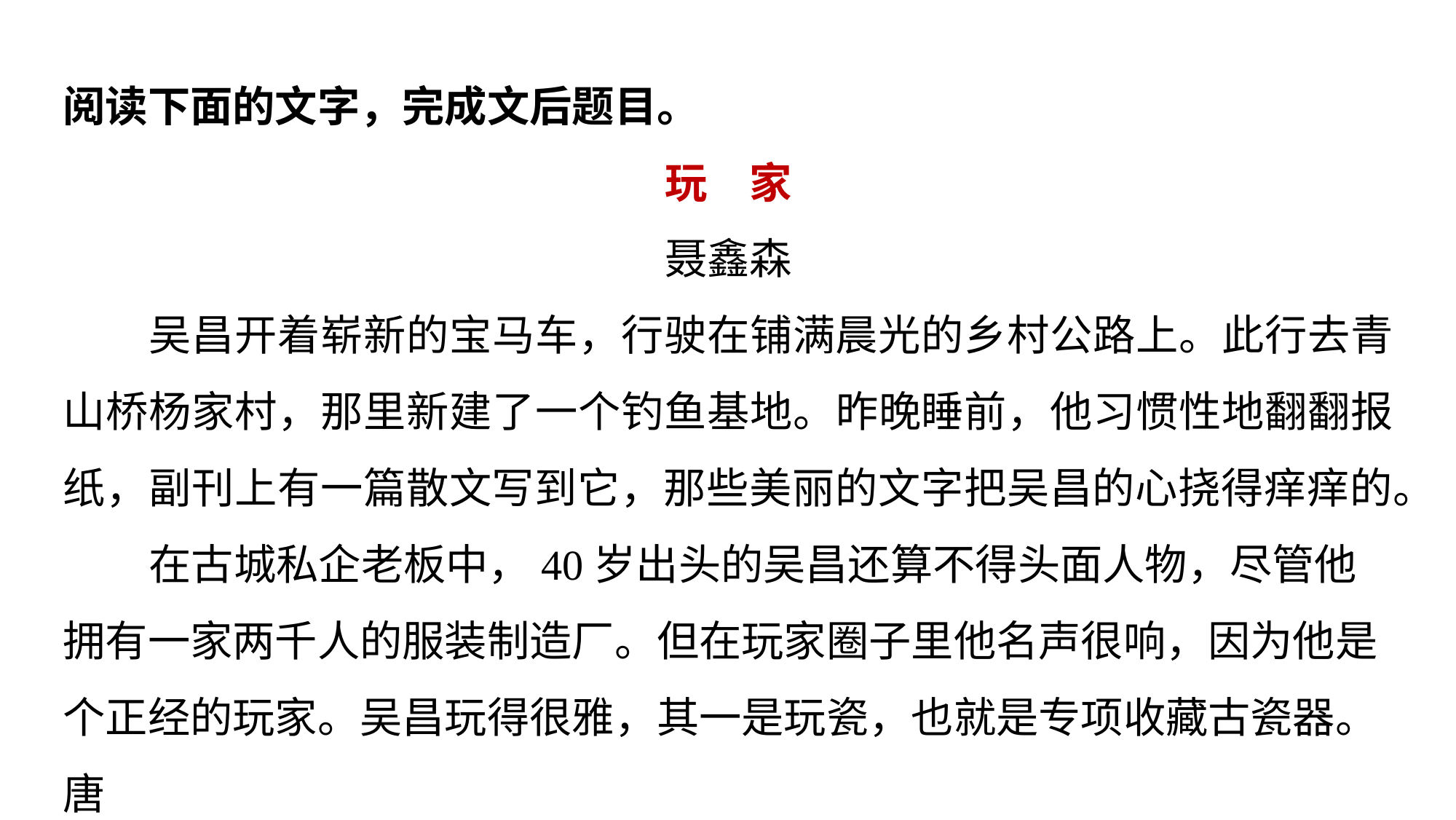

阅读下面的文字，完成文后题目。
玩　家
聂鑫森
吴昌开着崭新的宝马车，行驶在铺满晨光的乡村公路上。此行去青山桥杨家村，那里新建了一个钓鱼基地。昨晚睡前，他习惯性地翻翻报纸，副刊上有一篇散文写到它，那些美丽的文字把吴昌的心挠得痒痒的。
在古城私企老板中，40岁出头的吴昌还算不得头面人物，尽管他拥有一家两千人的服装制造厂。但在玩家圈子里他名声很响，因为他是个正经的玩家。吴昌玩得很雅，其一是玩瓷，也就是专项收藏古瓷器。唐